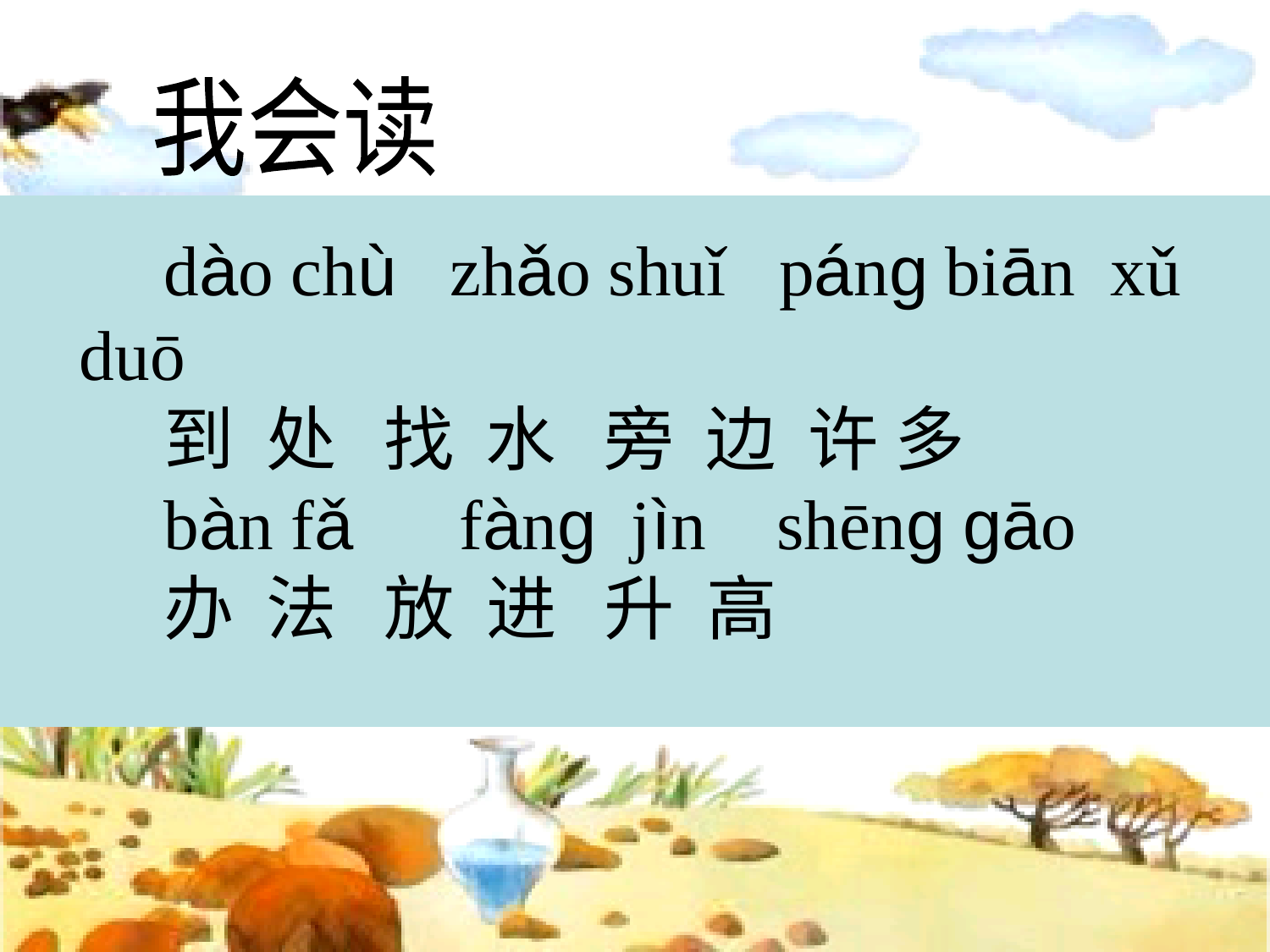

我会读

dào chù   zhǎo shuǐ   páng biān  xǔ duō
到  处   找  水   旁  边  许 多
bàn fǎ      fàng  jìn    shēng gāo
办  法   放  进   升  高